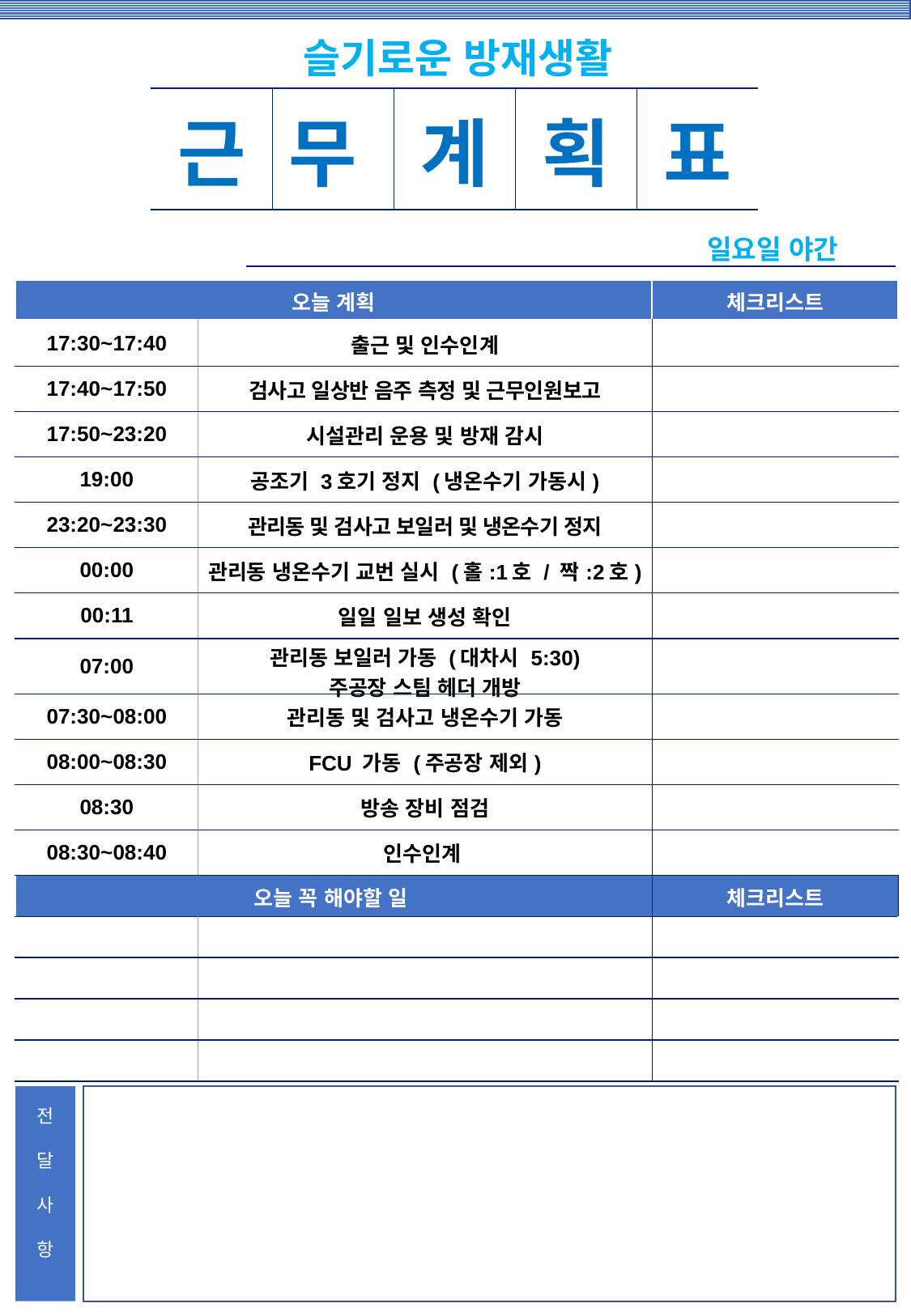

슬기로운 방재생활
| 근 | 무 | 계 | 획 | 표 |
| --- | --- | --- | --- | --- |
일요일 야간
| 오늘 계획 |  | 체크리스트 |
| --- | --- | --- |
| 17:30~17:40 | 출근 및 인수인계 |  |
| 17:40~17:50 | 검사고 일상반 음주 측정 및 근무인원보고 |  |
| 17:50~23:20 | 시설관리 운용 및 방재 감시 |  |
| 19:00 | 공조기 3호기 정지 (냉온수기 가동시) |  |
| 23:20~23:30 | 관리동 및 검사고 보일러 및 냉온수기 정지 |  |
| 00:00 | 관리동 냉온수기 교번 실시 (홀:1호 / 짝:2호) |  |
| 00:11 | 일일 일보 생성 확인 |  |
| 07:00 | 관리동 보일러 가동 (대차시 5:30) 주공장 스팀 헤더 개방 |  |
| 07:30~08:00 | 관리동 및 검사고 냉온수기 가동 |  |
| 08:00~08:30 | FCU 가동 (주공장 제외) |  |
| 08:30 | 방송 장비 점검 |  |
| 08:30~08:40 | 인수인계 |  |
| 오늘 꼭 해야할 일 |  | 체크리스트 |
|  |  |  |
|  |  |  |
|  |  |  |
|  |  |  |
전

달

사

항